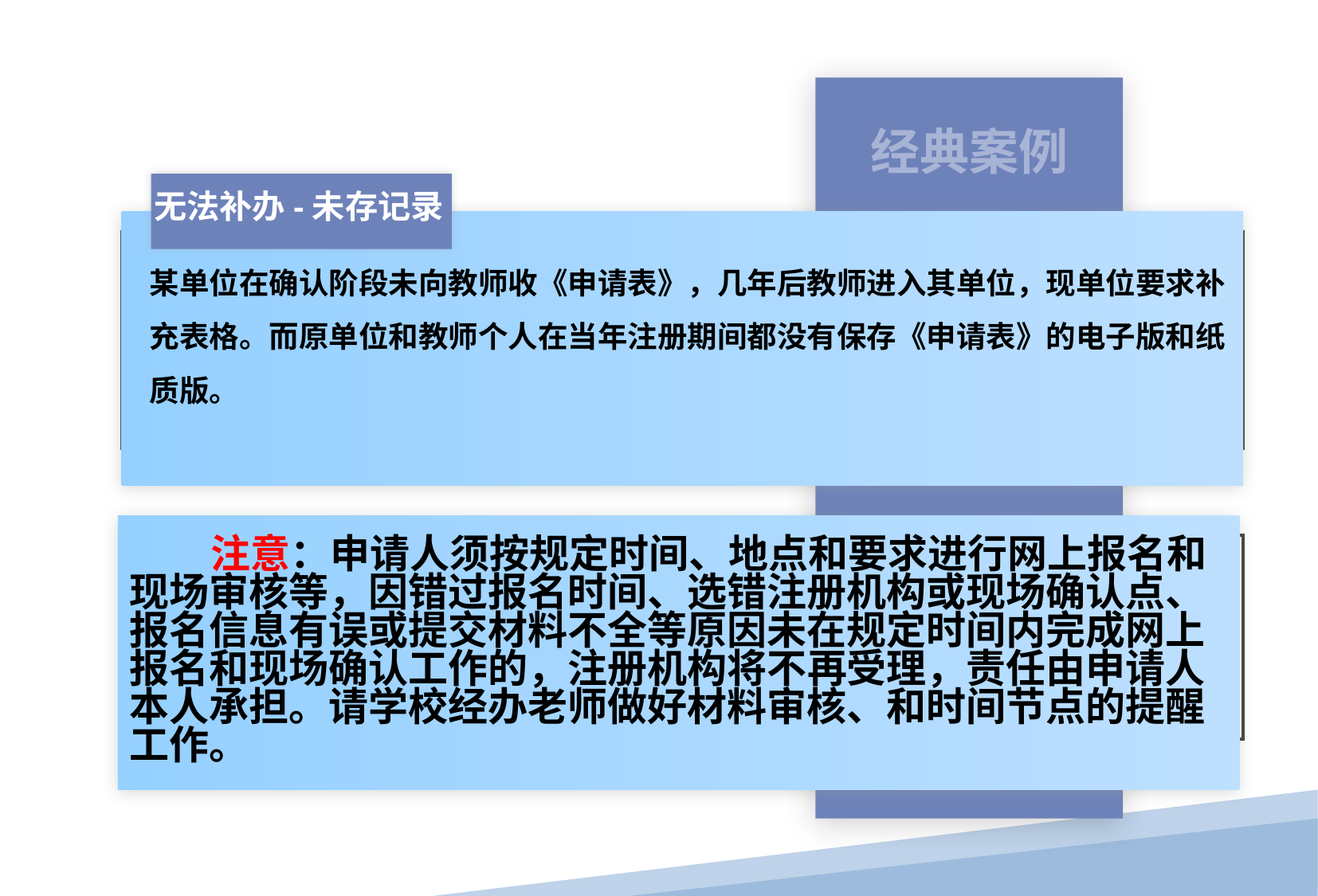

经典案例

无法补办-未存记录

某单位在确认阶段未向教师收《申请表》，几年后教师进入其单位，现单位要求补充表格。而原单位和教师个人在当年注册期间都没有保存《申请表》的电子版和纸质版。
        注意：申请人须按规定时间、地点和要求进行网上报名和现场审核等，因错过报名时间、选错注册机构或现场确认点、报名信息有误或提交材料不全等原因未在规定时间内完成网上报名和现场确认工作的，注册机构将不再受理，责任由申请人本人承担。请学校经办老师做好材料审核、和时间节点的提醒工作。